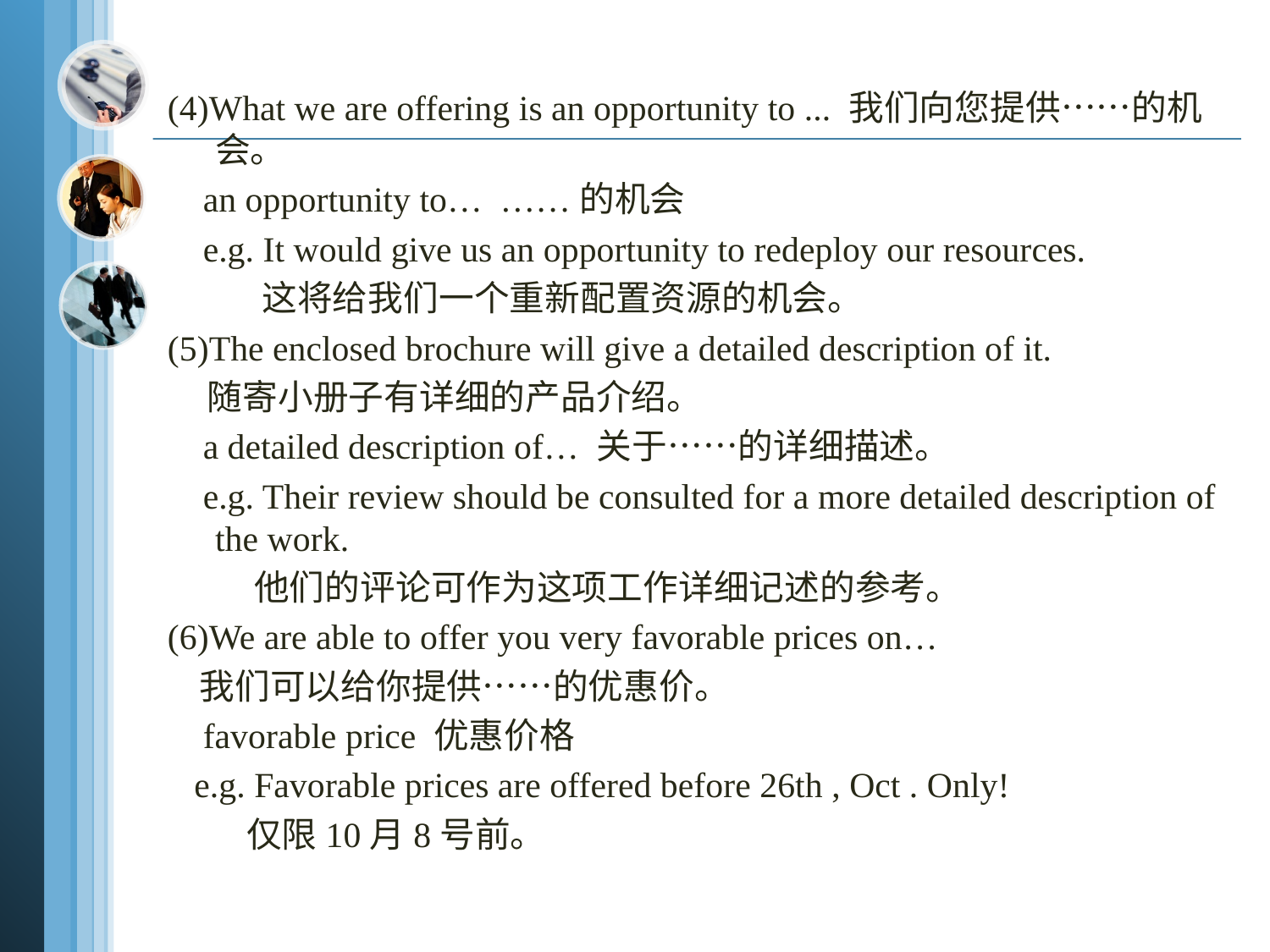

(4)What we are offering is an opportunity to ... 我们向您提供……的机会。
    an opportunity to…  ……的机会
    e.g. It would give us an opportunity to redeploy our resources.
           这将给我们一个重新配置资源的机会。
(5)The enclosed brochure will give a detailed description of it.
    随寄小册子有详细的产品介绍。
    a detailed description of… 关于……的详细描述。
    e.g. Their review should be consulted for a more detailed description of the work.
          他们的评论可作为这项工作详细记述的参考。
(6)We are able to offer you very favorable prices on…
   我们可以给你提供……的优惠价。
    favorable price 优惠价格
   e.g. Favorable prices are offered before 26th , Oct . Only!
         仅限10月8号前。